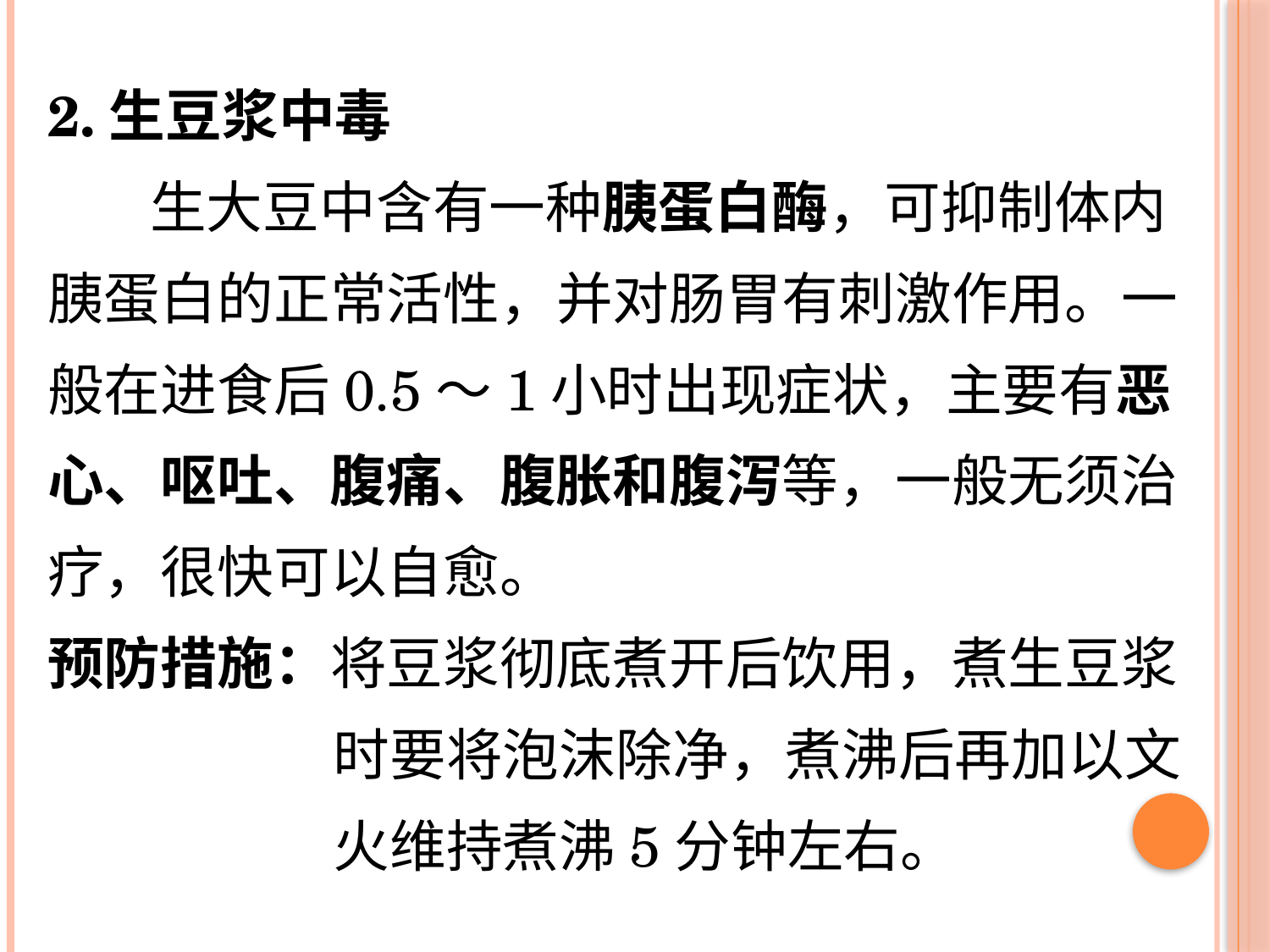

2.生豆浆中毒
       生大豆中含有一种胰蛋白酶，可抑制体内胰蛋白的正常活性，并对肠胃有刺激作用。一般在进食后0.5～1小时出现症状，主要有恶心、呕吐、腹痛、腹胀和腹泻等，一般无须治疗，很快可以自愈。
预防措施：将豆浆彻底煮开后饮用，煮生豆浆时要将泡沫除净，煮沸后再加以文火维持煮沸5分钟左右。